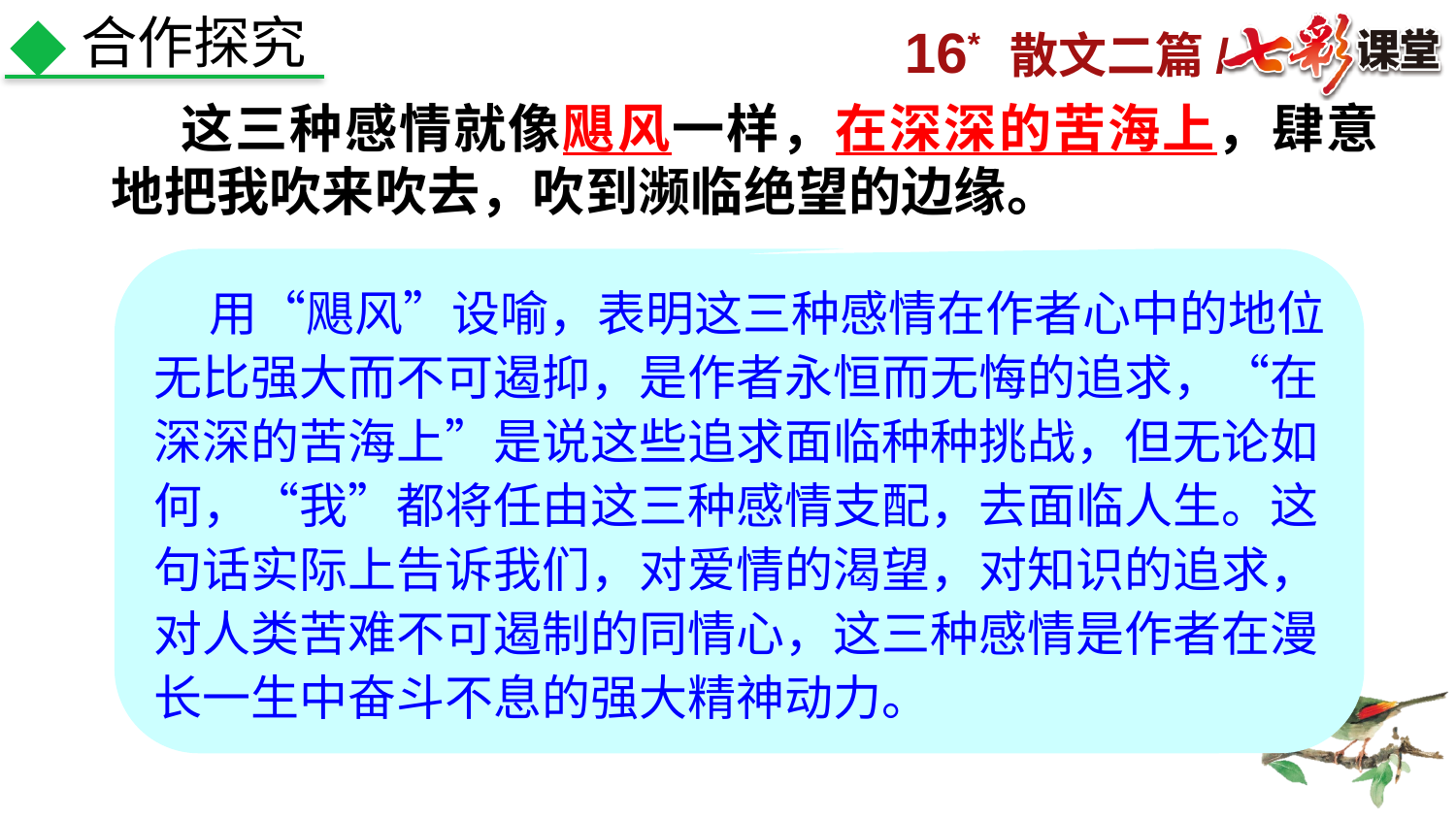

合作探究

    这三种感情就像飓风一样，在深深的苦海上，肆意地把我吹来吹去，吹到濒临绝望的边缘。
    用“飓风”设喻，表明这三种感情在作者心中的地位无比强大而不可遏抑，是作者永恒而无悔的追求，“在深深的苦海上”是说这些追求面临种种挑战，但无论如何，“我”都将任由这三种感情支配，去面临人生。这句话实际上告诉我们，对爱情的渴望，对知识的追求，对人类苦难不可遏制的同情心，这三种感情是作者在漫长一生中奋斗不息的强大精神动力。